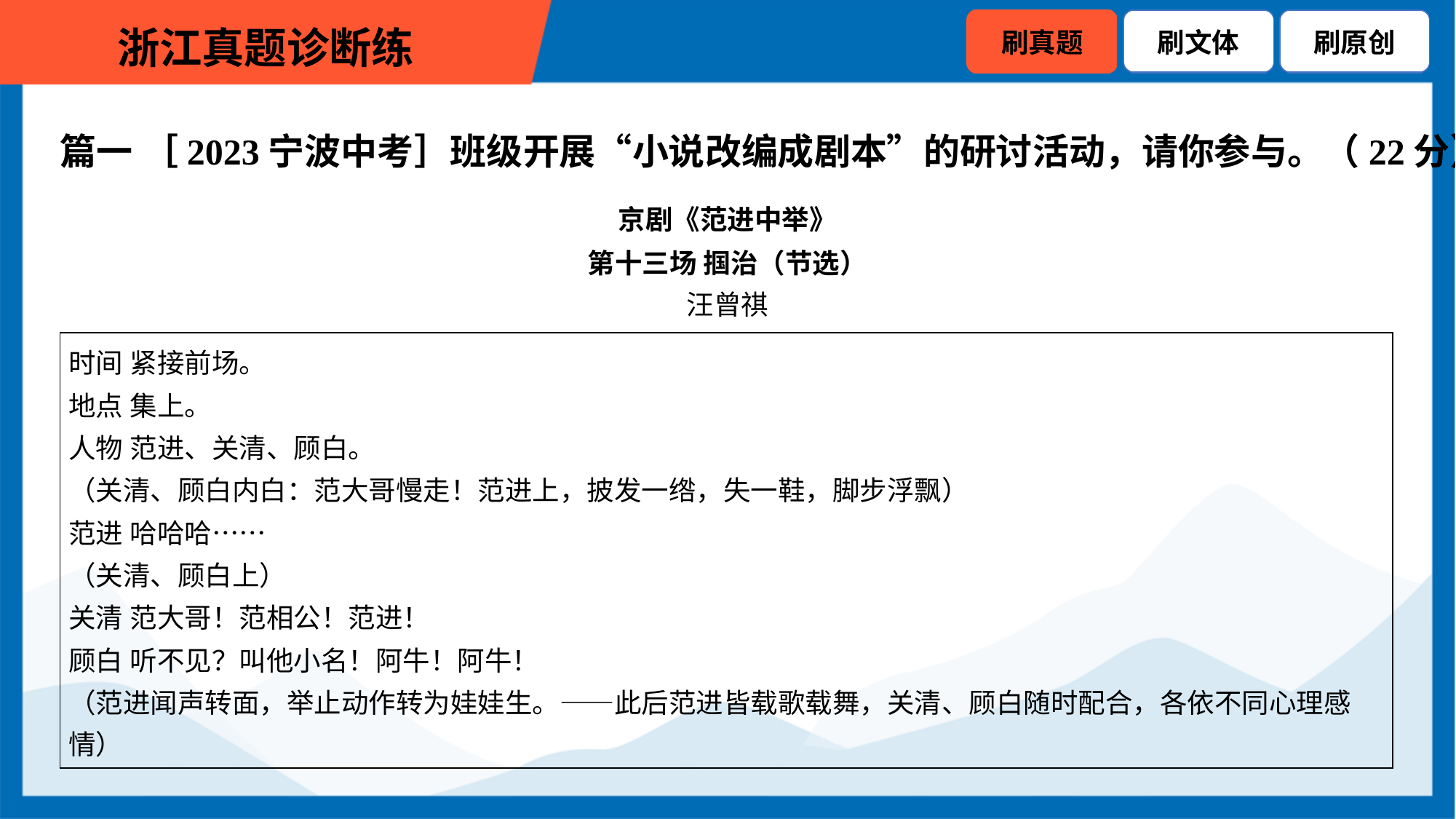

篇一 ［2023宁波中考］班级开展“小说改编成剧本”的研讨活动，请你参与。（22分）
京剧《范进中举》
第十三场 掴治（节选）
汪曾祺
| 时间 紧接前场。 地点 集上。 人物 范进、关清、顾白。 （关清、顾白内白：范大哥慢走！范进上，披发一绺，失一鞋，脚步浮飘） 范进 哈哈哈…… （关清、顾白上） 关清 范大哥！范相公！范进！ 顾白 听不见？叫他小名！阿牛！阿牛！ （范进闻声转面，举止动作转为娃娃生。——此后范进皆载歌载舞，关清、顾白随时配合，各依不同心理感 情） |
| --- |